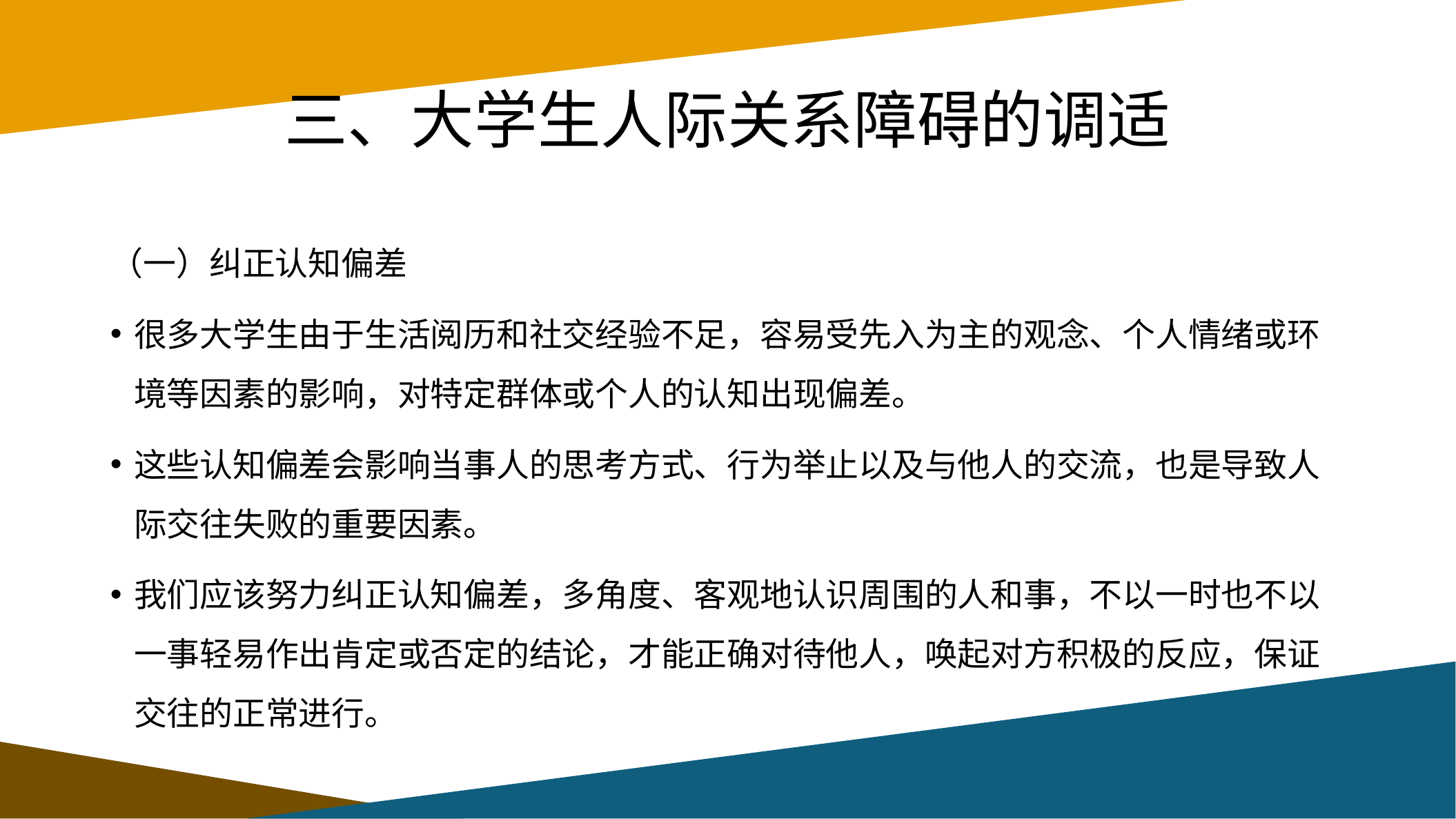

# 三、大学生人际关系障碍的调适
（一）纠正认知偏差
很多大学生由于生活阅历和社交经验不足，容易受先入为主的观念、个人情绪或环境等因素的影响，对特定群体或个人的认知出现偏差。
这些认知偏差会影响当事人的思考方式、行为举止以及与他人的交流，也是导致人际交往失败的重要因素。
我们应该努力纠正认知偏差，多角度、客观地认识周围的人和事，不以一时也不以一事轻易作出肯定或否定的结论，才能正确对待他人，唤起对方积极的反应，保证交往的正常进行。